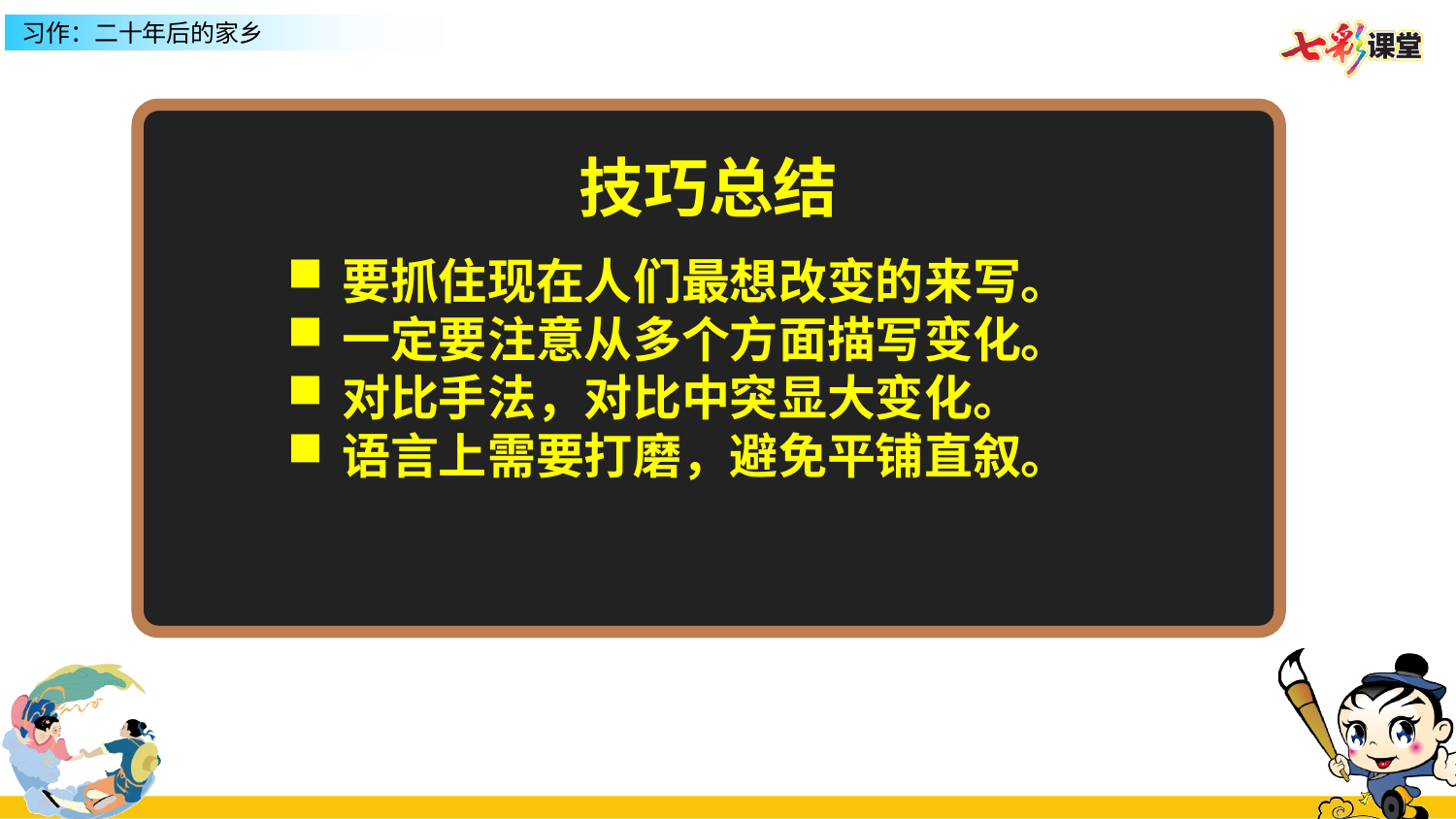

技巧总结
要抓住现在人们最想改变的来写。
一定要注意从多个方面描写变化。
对比手法，对比中突显大变化。
语言上需要打磨，避免平铺直叙。